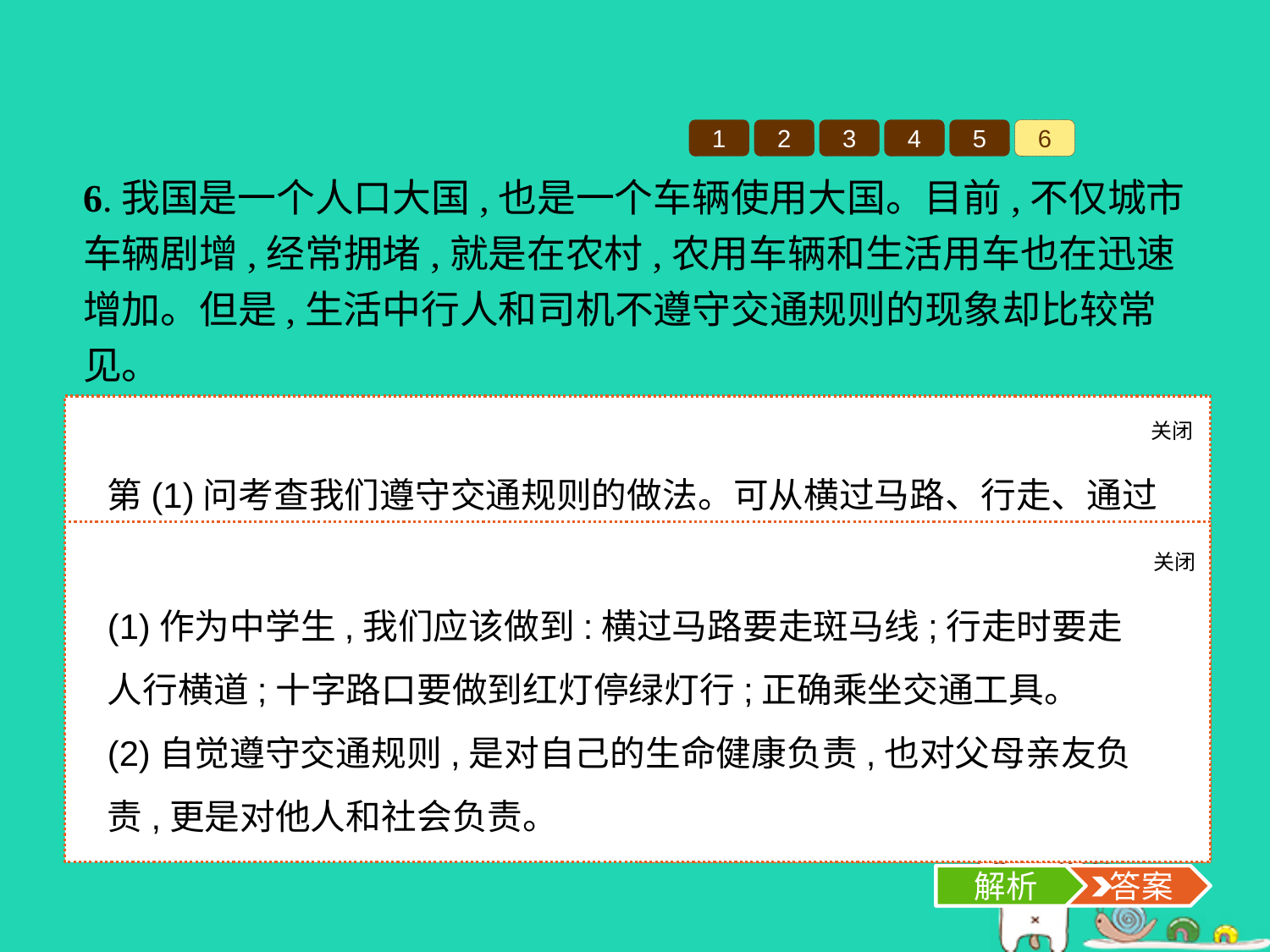

1
2
3
4
5
6
6.我国是一个人口大国,也是一个车辆使用大国。目前,不仅城市车辆剧增,经常拥堵,就是在农村,农用车辆和生活用车也在迅速增加。但是,生活中行人和司机不遵守交通规则的现象却比较常见。
根据材料,请回答:
(1)作为中学生,我们应该如何做到自觉遵守交通规则?
(2)请你从“责任”的角度,谈谈自觉遵守交通规则的意义。

关闭
解析

第(1)问考查我们遵守交通规则的做法。可从横过马路、行走、通过十字路口及选择正确的交通工具等方面回答。第(2)问可从有利于对自己负责、对他人和社会负责等角度回答。

关闭
解析
  答案

(1)作为中学生,我们应该做到:横过马路要走斑马线;行走时要走人行横道;十字路口要做到红灯停绿灯行;正确乘坐交通工具。
(2)自觉遵守交通规则,是对自己的生命健康负责,也对父母亲友负责,更是对他人和社会负责。
解析
  答案